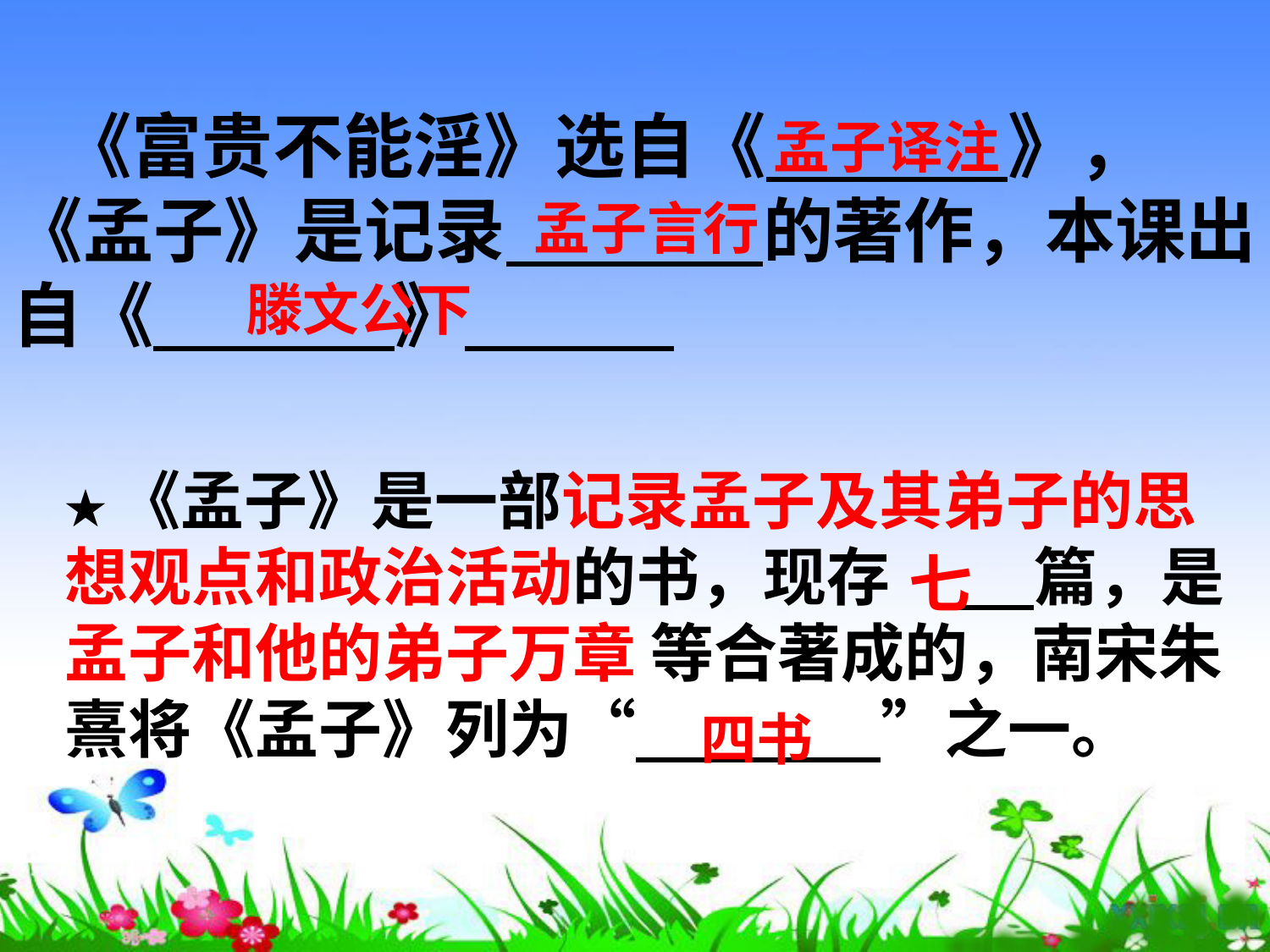

《富贵不能淫》选自《               》，《孟子》是记录                的著作，本课出自《               》
   孟子译注
孟子言行
滕文公下
★《孟子》是一部记录孟子及其弟子的思想观点和政治活动的书，现存          篇，是孟子和他的弟子万章 等合著成的，南宋朱熹将《孟子》列为“                 ”之一。
七
四书